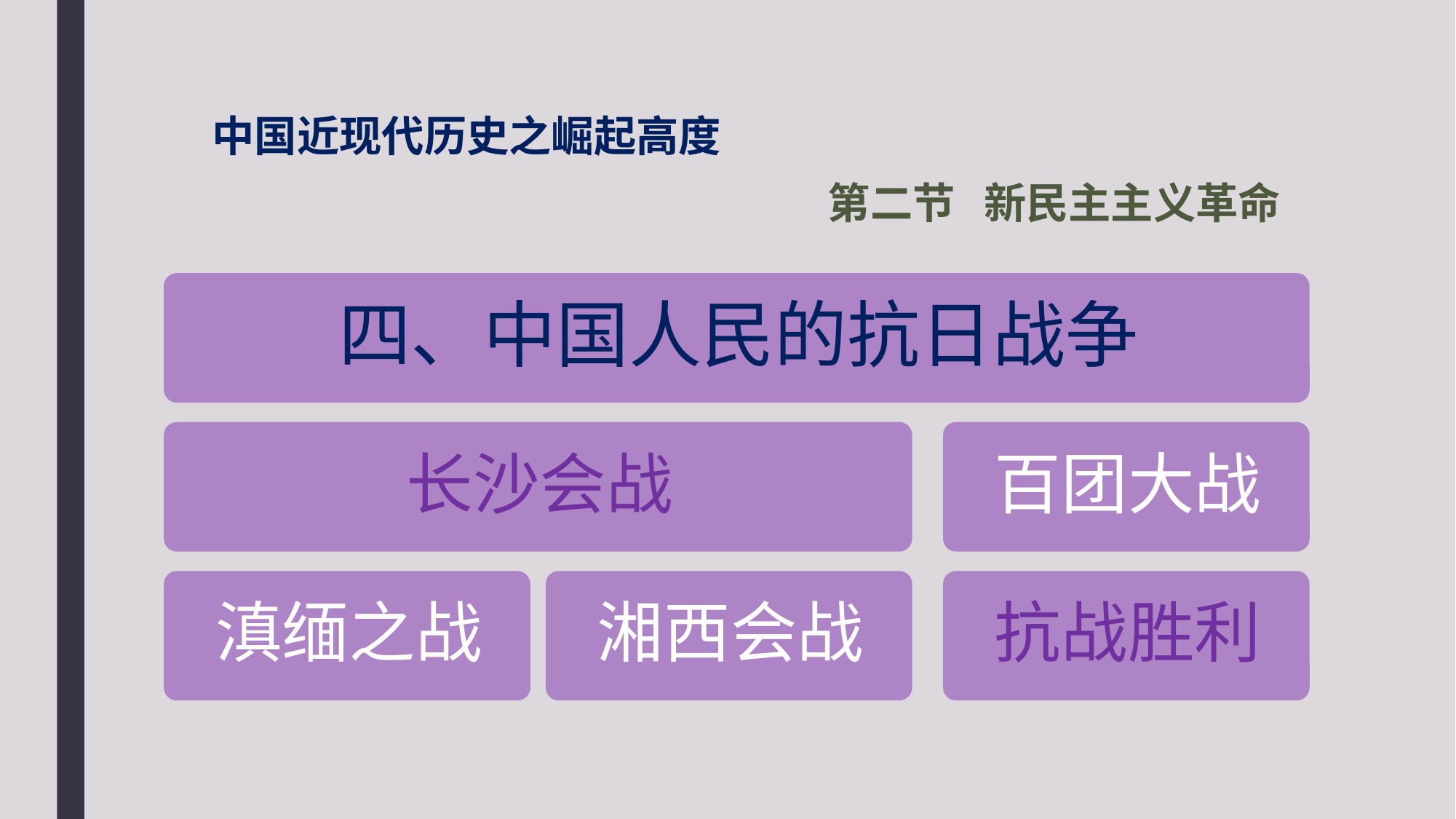

# 中国近现代历史之崛起高度
第二节   新民主主义革命
四、中国人民的抗日战争
长沙会战
滇缅之战
湘西会战
百团大战
抗战胜利